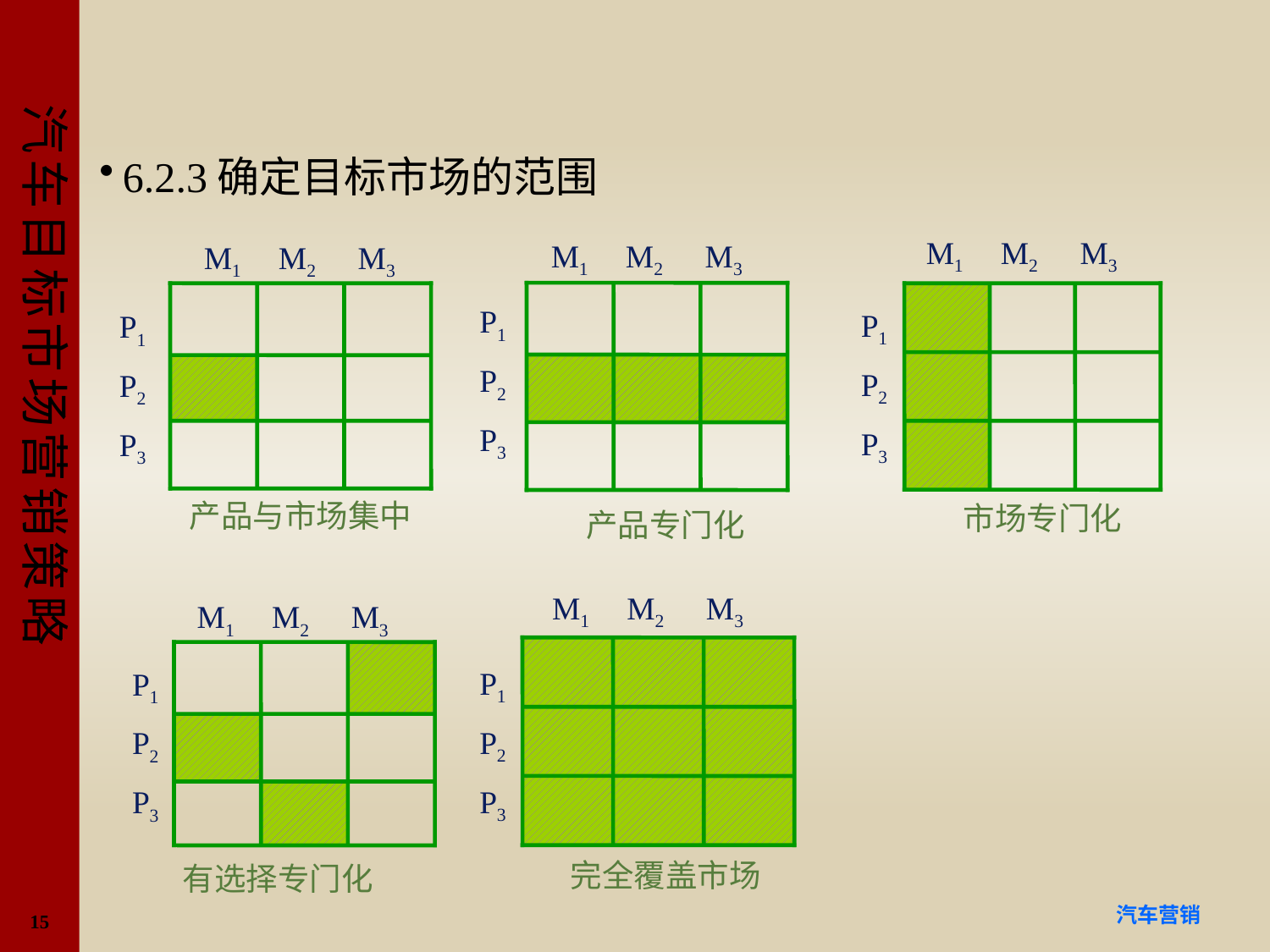

#
6.2.3确定目标市场的范围

M1        M2         M3

P1
P2
P3

市场专门化
M1        M2         M3

P1
P2
P3

产品专门化
M1        M2         M3

P1
P2
P3

产品与市场集中
M1        M2         M3

P1
P2
P3

完全覆盖市场
M1        M2         M3

P1
P2
P3

有选择专门化
15